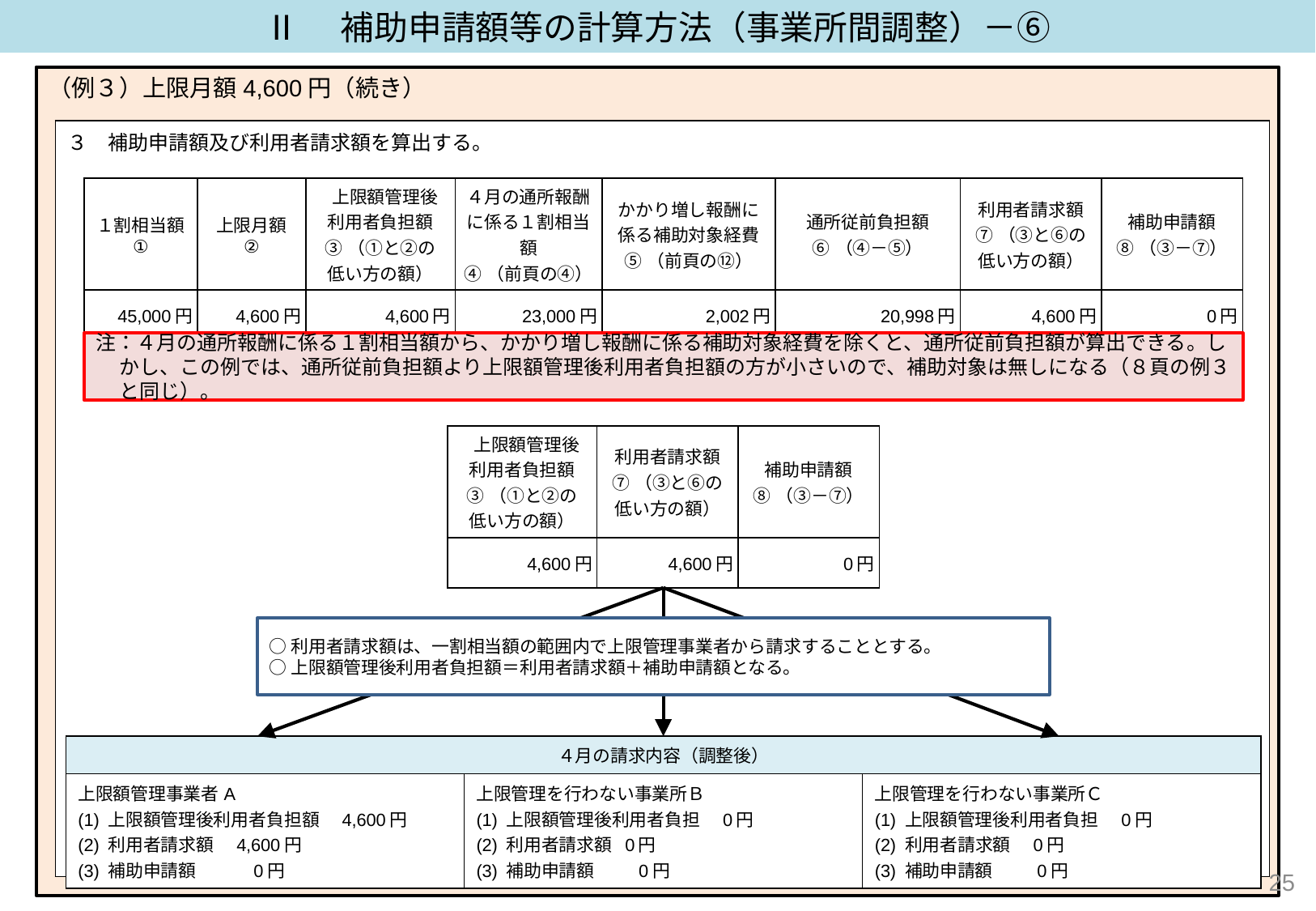

Ⅱ　補助申請額等の計算方法（事業所間調整）－⑥
（例３）上限月額4,600円（続き）

| ３　補助申請額及び利用者請求額を算出する。 |
| --- |
| ① 通所支援報酬 ④ かかり増し報酬 | ② 代替的支援報酬 ④ かかり増し報酬 |
| --- | --- |
| ① 通所支援報酬 ③ 従前報酬 | ② 代替的支援報酬 ③ 従前報酬 |

１割
相当額
| １割相当額 ① | 上限月額 ② | 上限額管理後 利用者負担額 ③（①と②の 低い方の額） | ４月の通所報酬に係る１割相当額 ④（前頁の④） | かかり増し報酬に 係る補助対象経費 ⑤（前頁の⑫） | 通所従前負担額 ⑥（④－⑤） | 利用者請求額 ⑦（③と⑥の 低い方の額） | 補助申請額 ⑧（③－⑦） |
| --- | --- | --- | --- | --- | --- | --- | --- |
| 45,000円 | 4,600円 | 4,600円 | 23,000円 | 2,002円 | 20,998円 | 4,600円 | 0円 |

注：４月の通所報酬に係る１割相当額から、かかり増し報酬に係る補助対象経費を除くと、通所従前負担額が算出できる。しかし、この例では、通所従前負担額より上限額管理後利用者負担額の方が小さいので、補助対象は無しになる（８頁の例３と同じ）。
| 上限額管理後 利用者負担額 ③（①と②の 低い方の額） | 利用者請求額 ⑦（③と⑥の 低い方の額） | 補助申請額 ⑧（③－⑦） |
| --- | --- | --- |
| 4,600円 | 4,600円 | 0円 |

○利用者請求額は、一割相当額の範囲内で上限管理事業者から請求することとする。
○上限額管理後利用者負担額＝利用者請求額＋補助申請額となる。
| ４月の請求内容（調整後） |  |  |
| --- | --- | --- |
| 上限額管理事業者A (1) 上限額管理後利用者負担額　4,600円 (2) 利用者請求額　4,600円 (3) 補助申請額　 0円 | 上限管理を行わない事業所Ｂ (1) 上限額管理後利用者負担　0円 (2) 利用者請求額 0円 (3) 補助申請額　　 0円 | 上限管理を行わない事業所Ｃ (1) 上限額管理後利用者負担　0円 (2) 利用者請求額　0円 (3) 補助申請額　　 0円 |

25